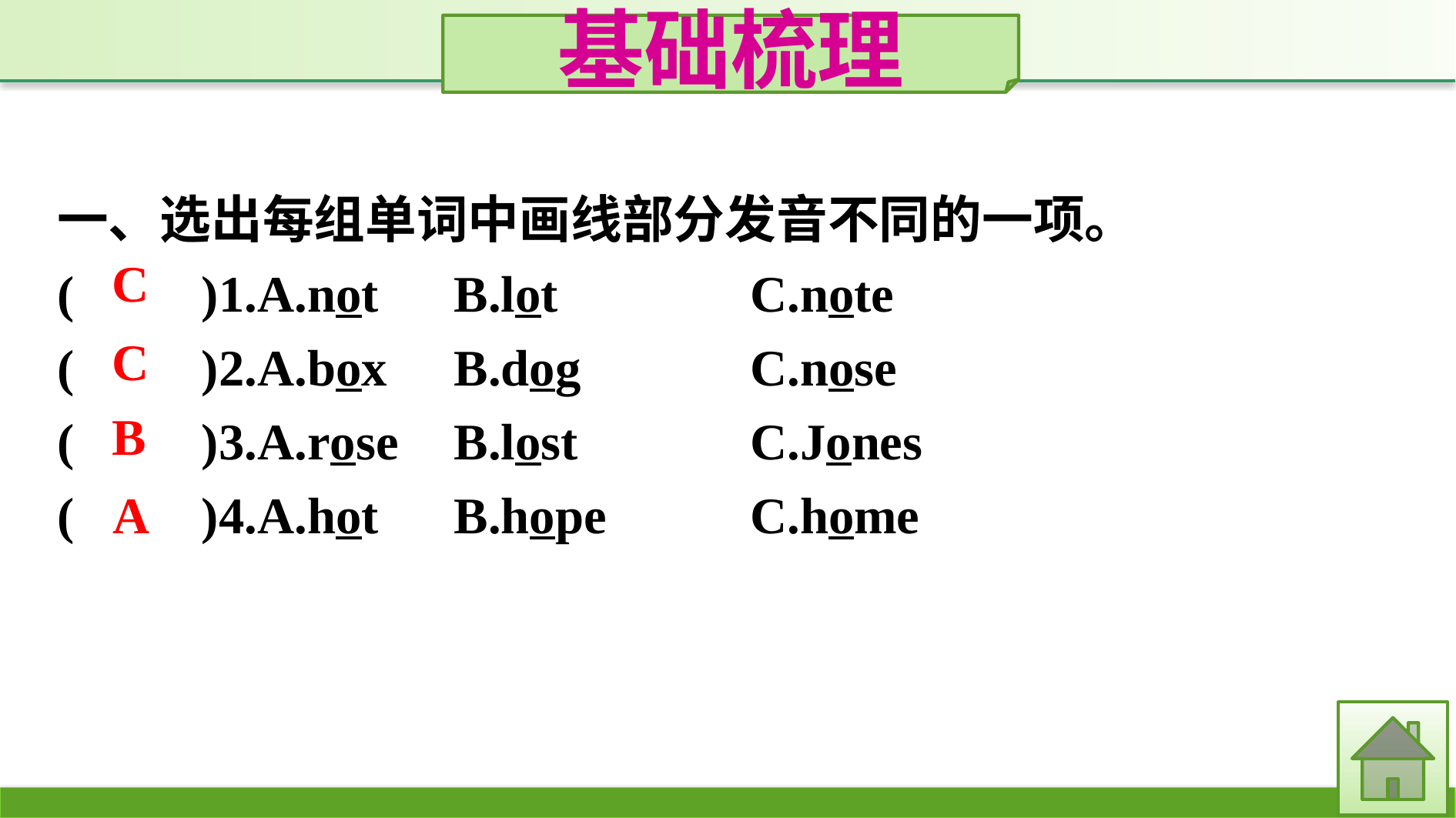

基础梳理
一、选出每组单词中画线部分发音不同的一项。
(　　)1.A.not	B.lot			C.note
(　　)2.A.box	B.dog			C.nose
(　　)3.A.rose	B.lost			C.Jones
(　　)4.A.hot	B.hope		C.home
C
C
B
A